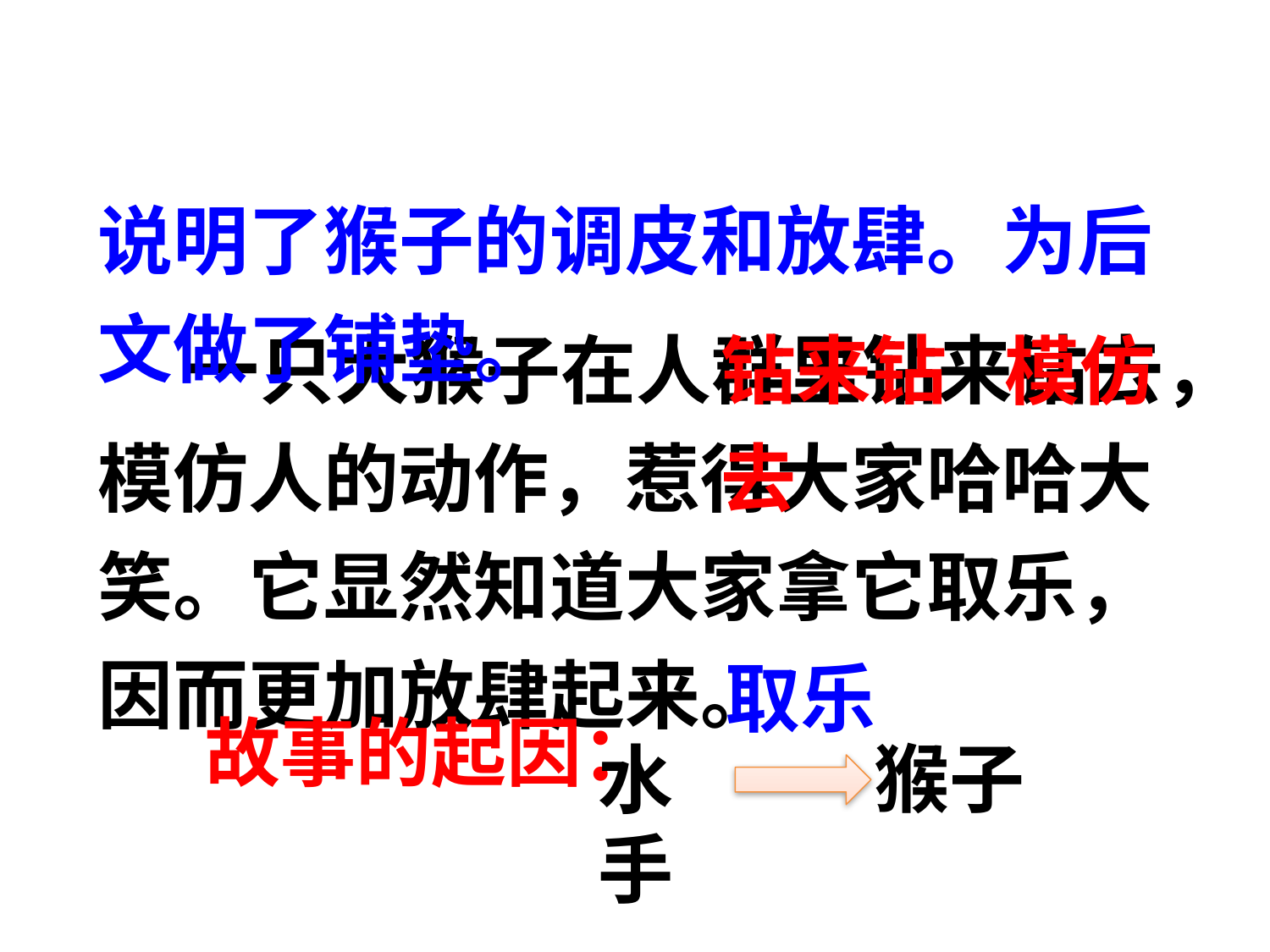

说明了猴子的调皮和放肆。为后文做了铺垫。
    一只大猴子在人群里钻来钻去，模仿人的动作，惹得大家哈哈大笑。它显然知道大家拿它取乐，因而更加放肆起来。
钻来钻去
模仿
取乐
猴子
水手

故事的起因：